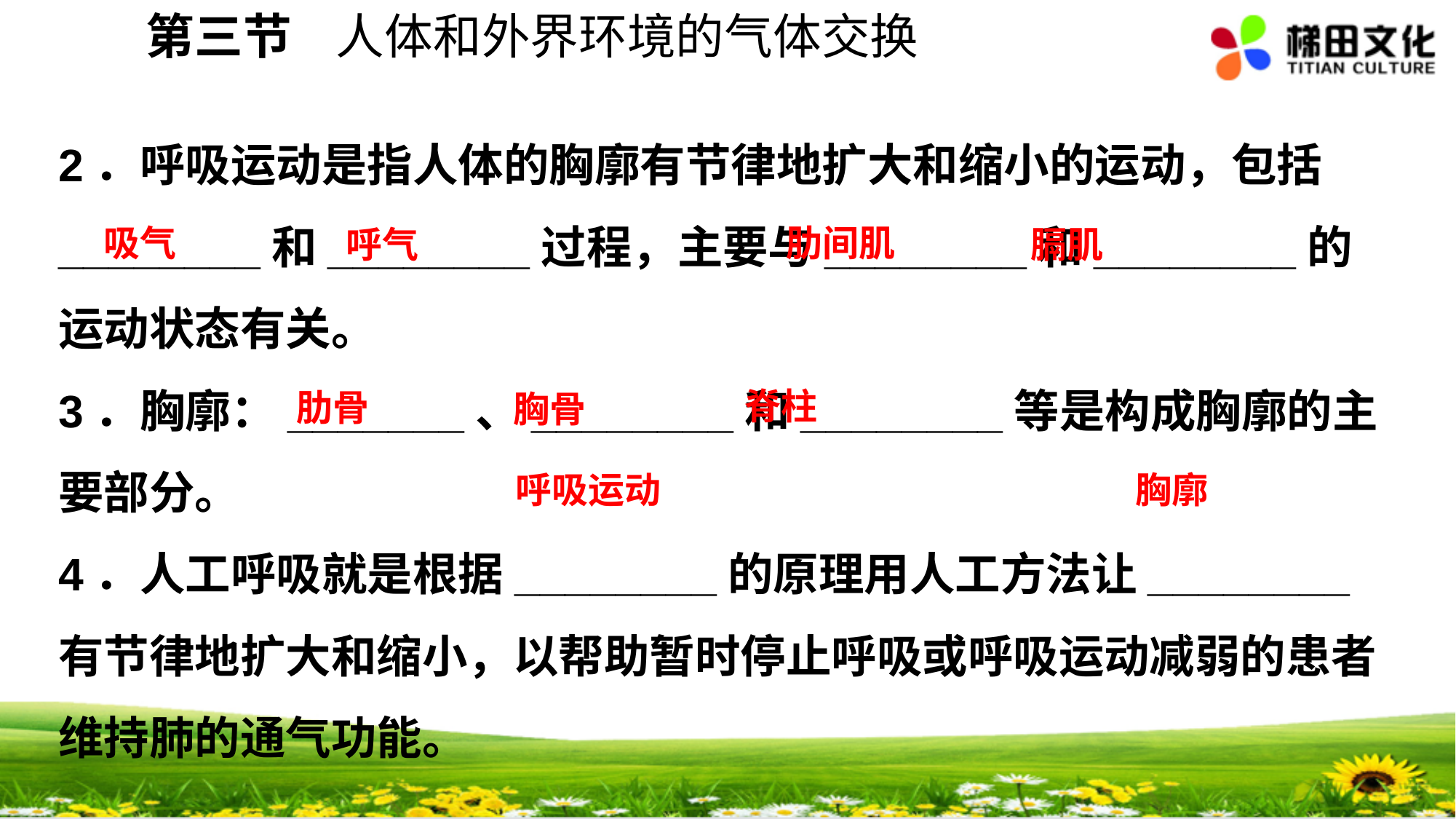

第三节    人体和外界环境的气体交换
2．呼吸运动是指人体的胸廓有节律地扩大和缩小的运动，包括________和________过程，主要与________和________的运动状态有关。
3．胸廓：_______、________和________等是构成胸廓的主要部分。
4．人工呼吸就是根据________的原理用人工方法让________有节律地扩大和缩小，以帮助暂时停止呼吸或呼吸运动减弱的患者维持肺的通气功能。
吸气
肋间肌
呼气
膈肌
脊柱
肋骨
胸骨
呼吸运动
胸廓